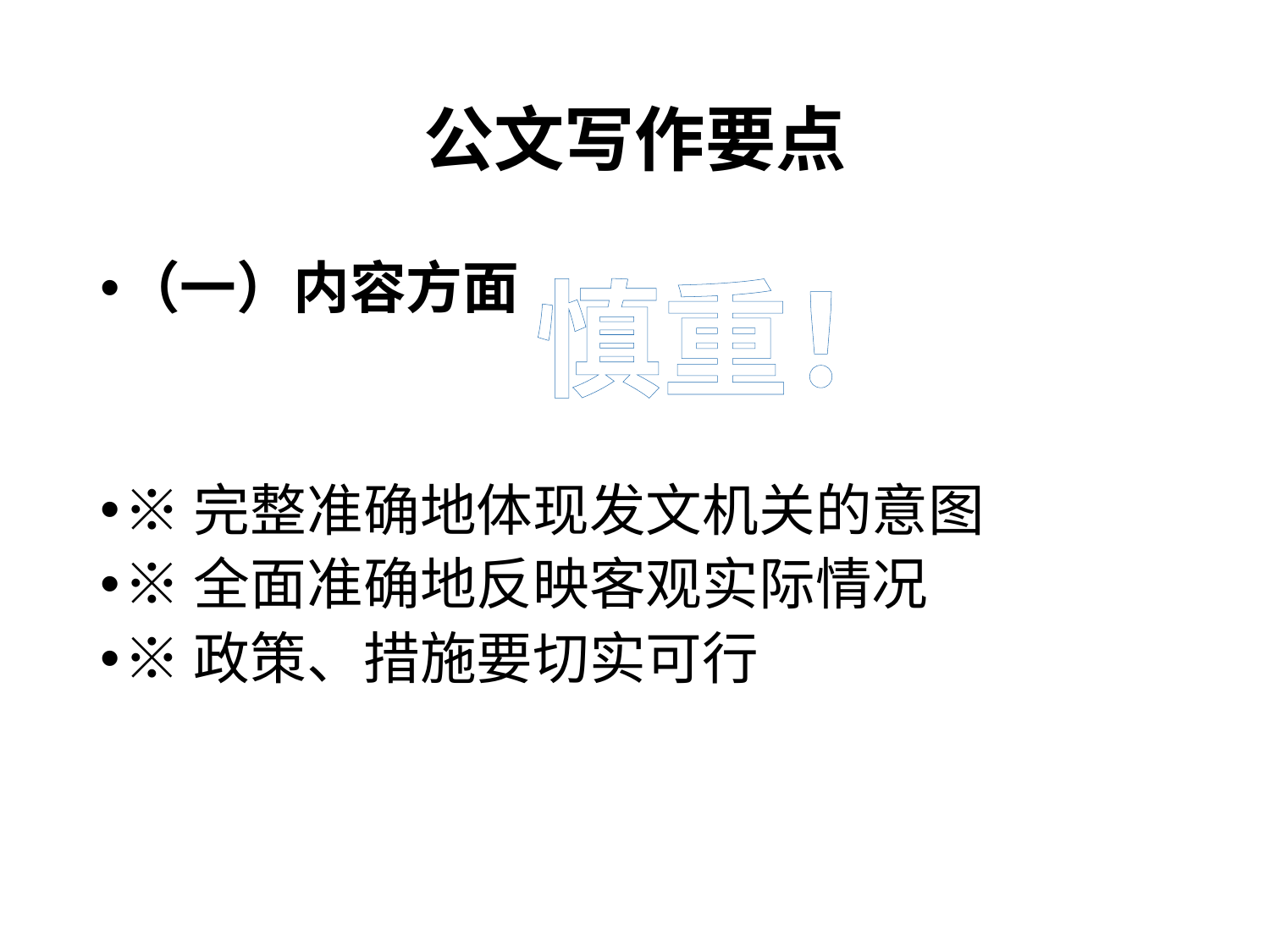

# 公文写作要点
（一）内容方面

※完整准确地体现发文机关的意图
※全面准确地反映客观实际情况
※政策、措施要切实可行

慎重！